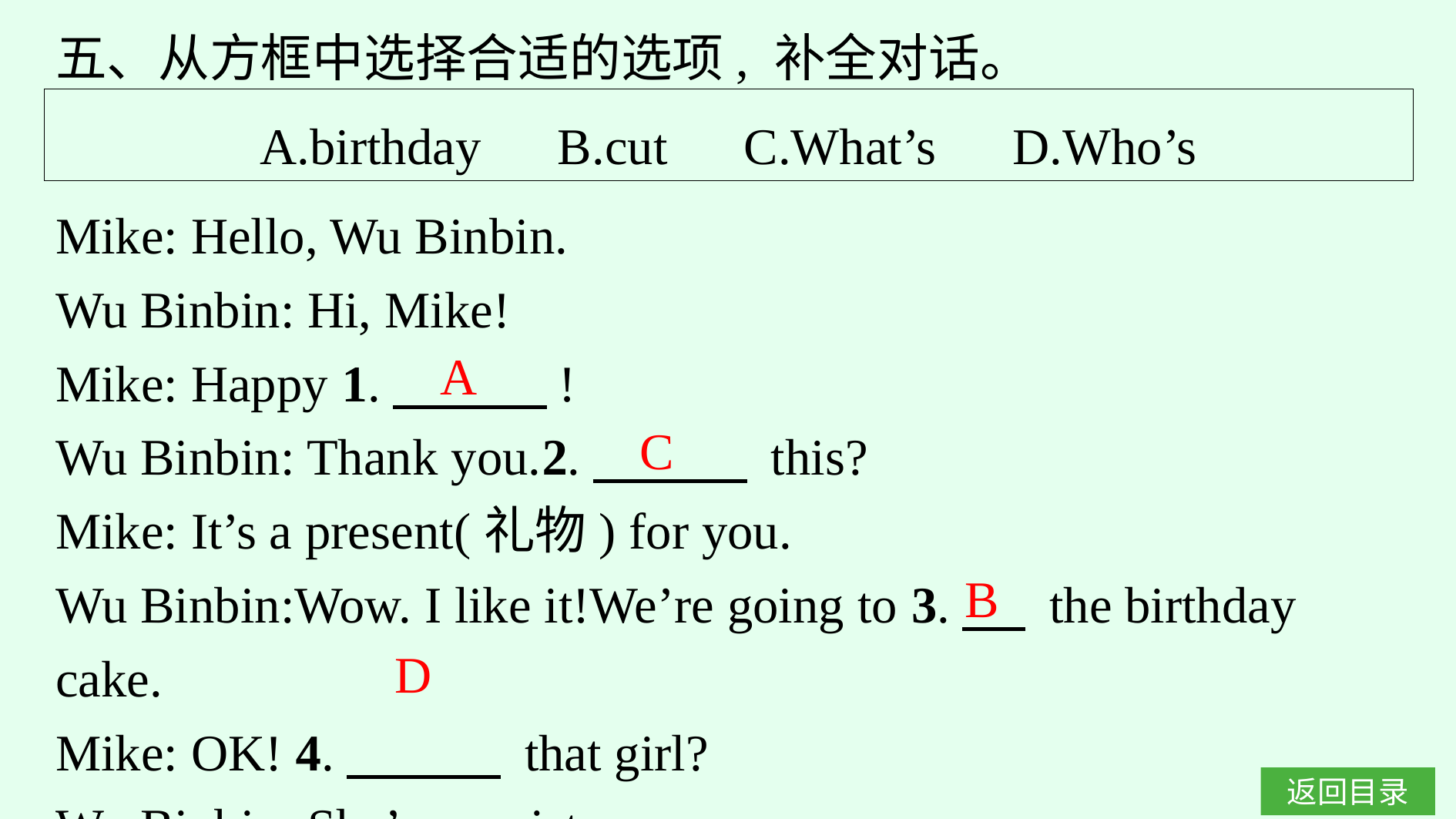

五、从方框中选择合适的选项, 补全对话。
A.birthday　B.cut　C.What’s　D.Who’s
Mike: Hello, Wu Binbin.
Wu Binbin: Hi, Mike!
Mike: Happy 1.　　　!
Wu Binbin: Thank you.2.　　　 this?
Mike: It’s a present(礼物) for you.
Wu Binbin:Wow. I like it!We’re going to 3.　  the birthday cake.
Mike: OK! 4.　　　 that girl?
Wu Binbin: She’s my sister.
A
C
B
D